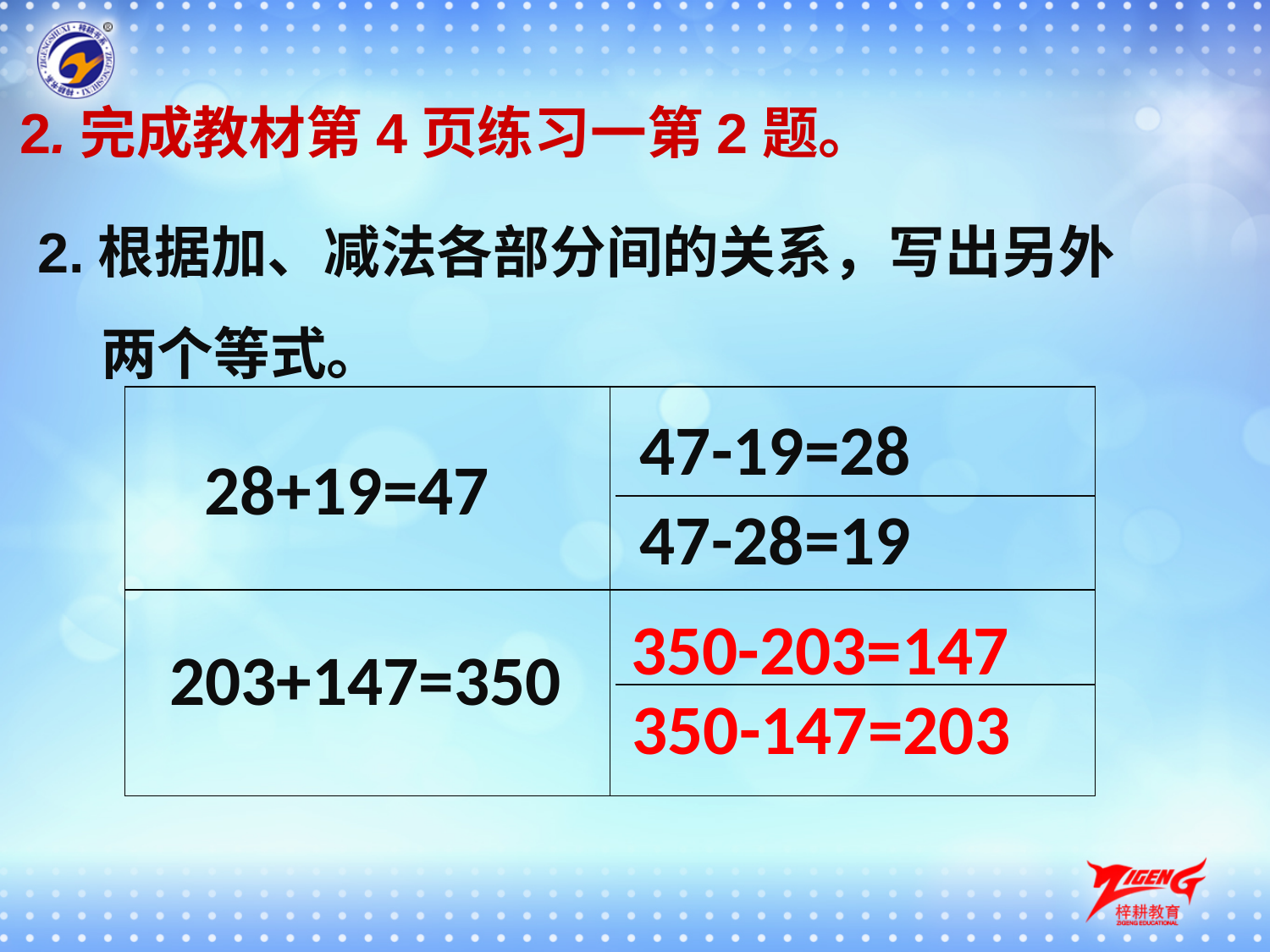

2.完成教材第4页练习一第2题。
2.根据加、减法各部分间的关系，写出另外两个等式。
|  |  |
| --- | --- |
|  |  |
47-19=28
28+19=47
47-28=19
350-203=147
203+147=350
350-147=203